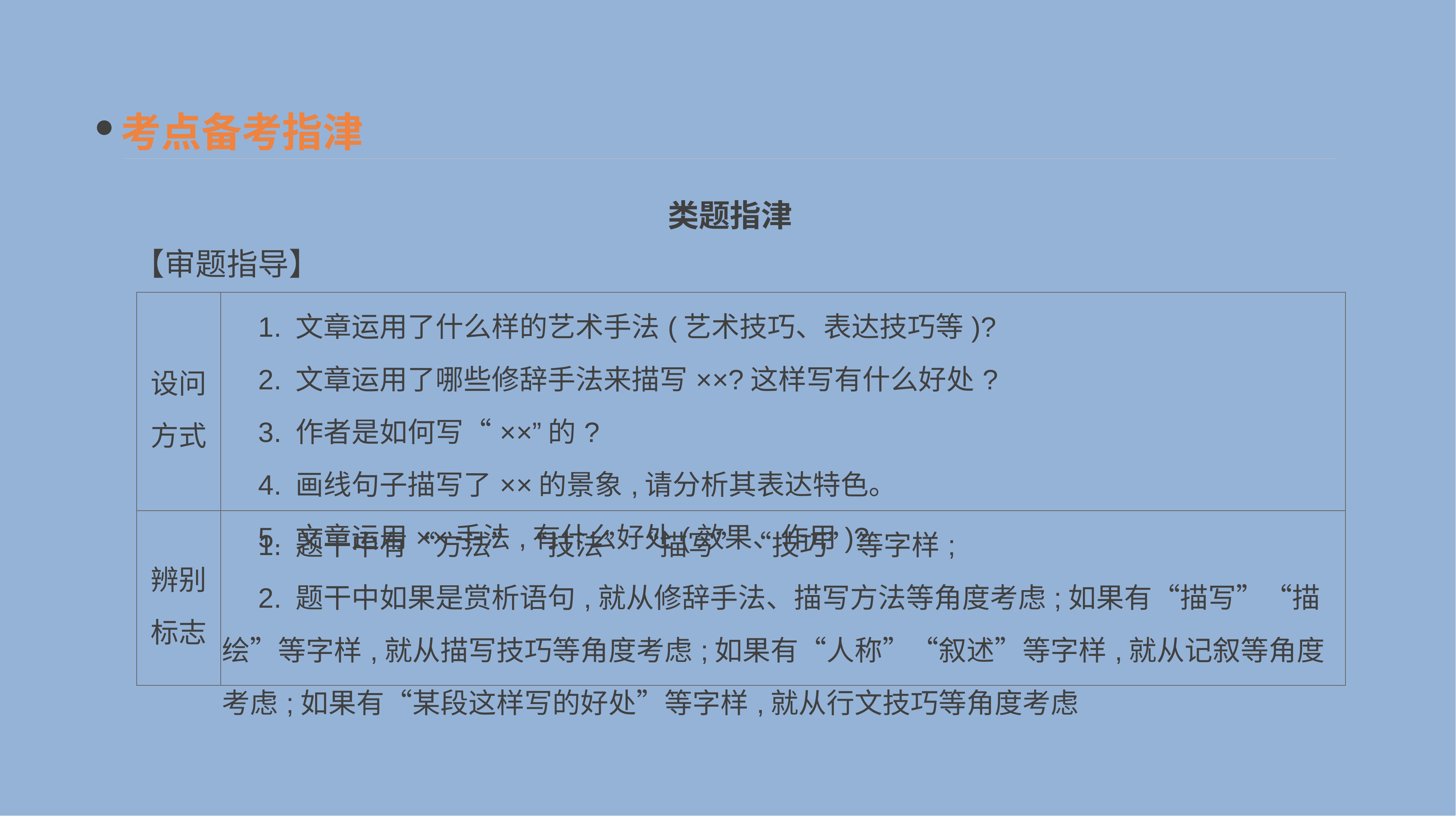

考点备考指津

类题指津
【审题指导】
| 设问 方式 | 1. 文章运用了什么样的艺术手法(艺术技巧、表达技巧等)? 　2. 文章运用了哪些修辞手法来描写××?这样写有什么好处? 　3. 作者是如何写“××”的? 　4. 画线句子描写了××的景象,请分析其表达特色。 　5. 文章运用××手法,有什么好处(效果、作用)? |
| --- | --- |
| 辨别 标志 | 1. 题干中有“方法”“技法”“描写”“技巧”等字样; 　2. 题干中如果是赏析语句,就从修辞手法、描写方法等角度考虑;如果有“描写”“描绘”等字样,就从描写技巧等角度考虑;如果有“人称”“叙述”等字样,就从记叙等角度考虑;如果有“某段这样写的好处”等字样,就从行文技巧等角度考虑 |